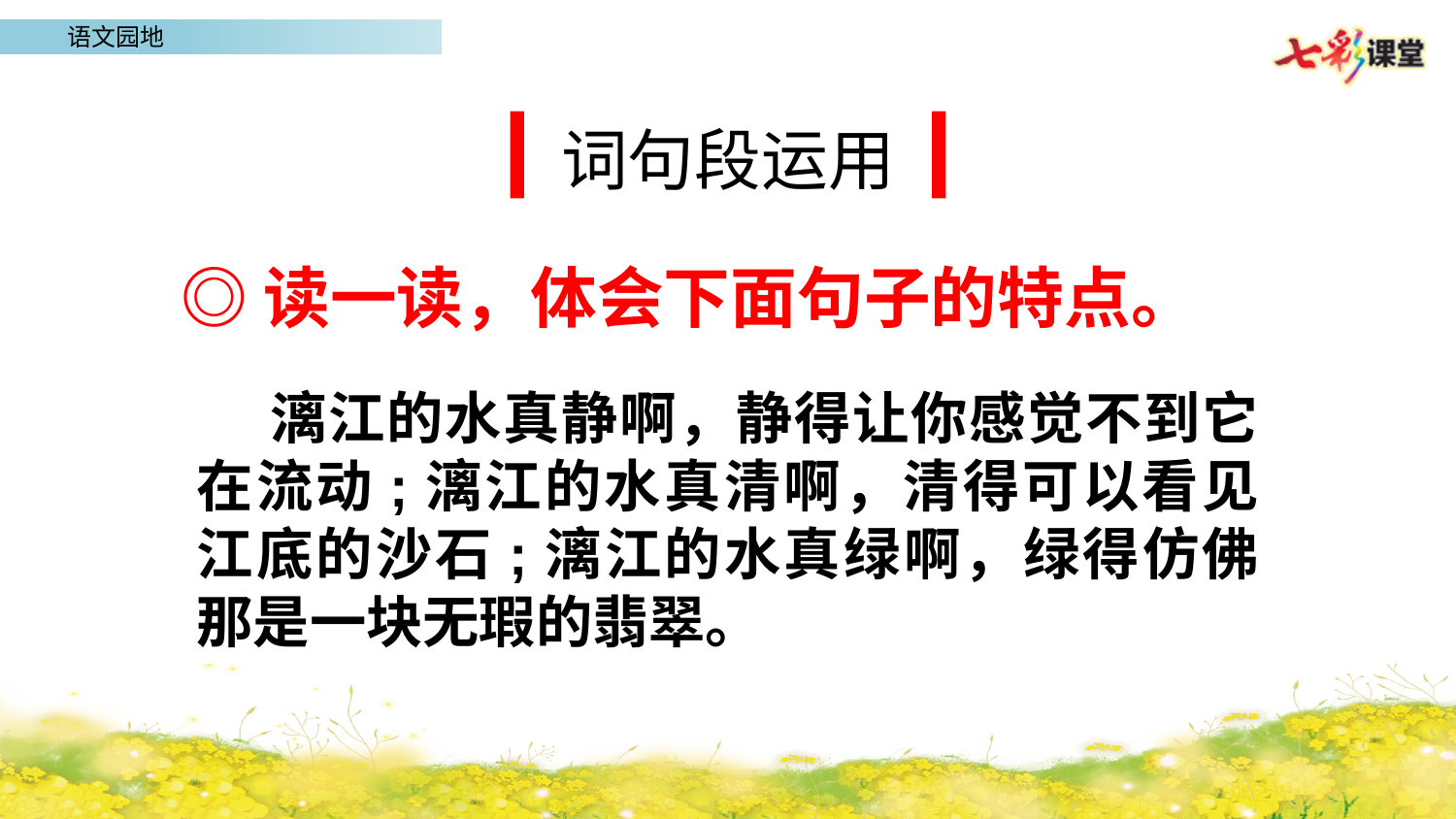

词句段运用

 ◎读一读，体会下面句子的特点。
    漓江的水真静啊，静得让你感觉不到它在流动;漓江的水真清啊，清得可以看见江底的沙石;漓江的水真绿啊，绿得仿佛那是一块无瑕的翡翠。